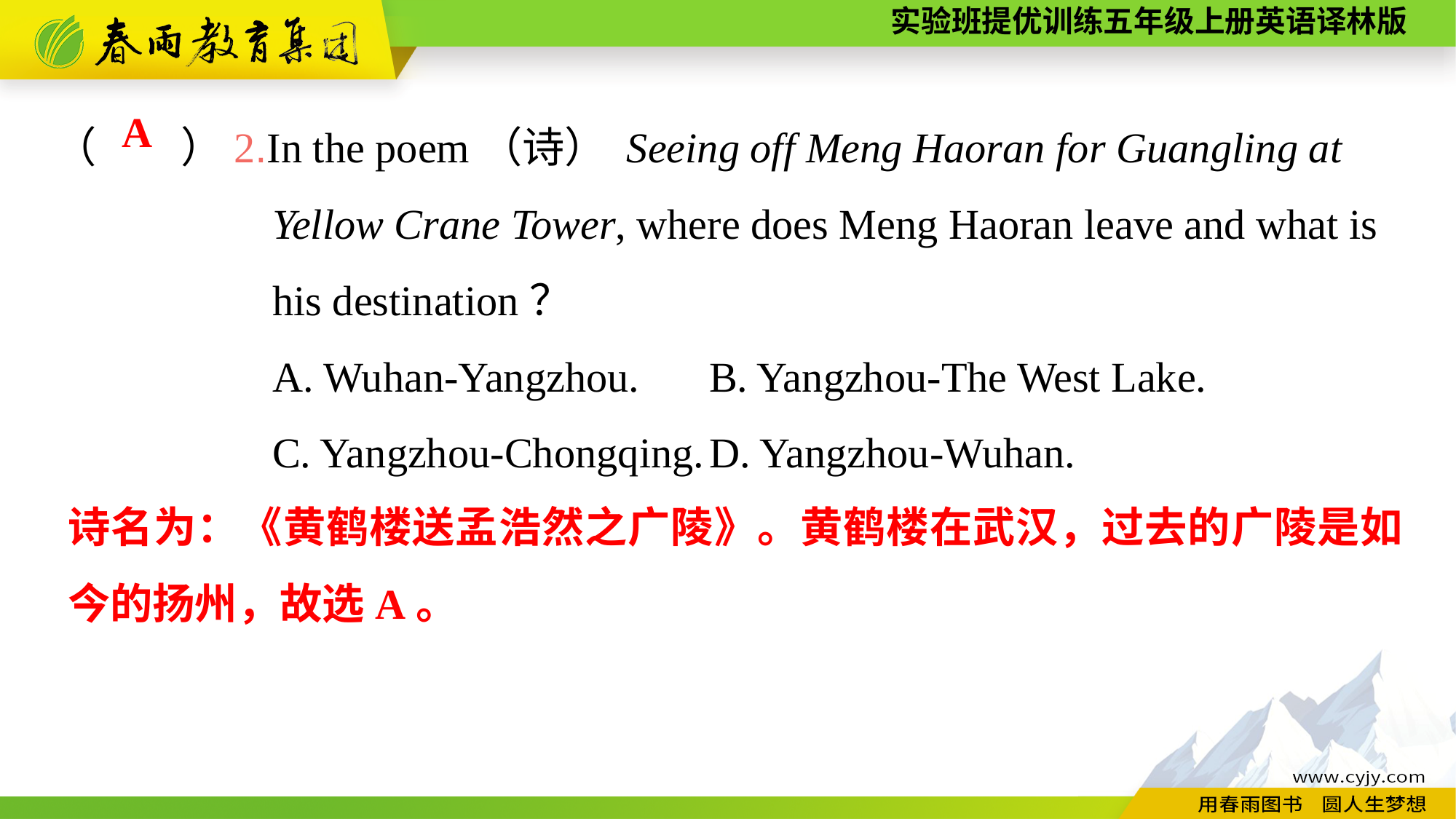

（　　）2.In the poem（诗） Seeing off Meng Haoran for Guangling at
		Yellow Crane Tower, where does Meng Haoran leave and what is
		his destination？
		A. Wuhan-Yangzhou.	B. Yangzhou-The West Lake.
		C. Yangzhou-Chongqing.	D. Yangzhou-Wuhan.
A
诗名为：《黄鹤楼送孟浩然之广陵》。黄鹤楼在武汉，过去的广陵是如今的扬州，故选A。